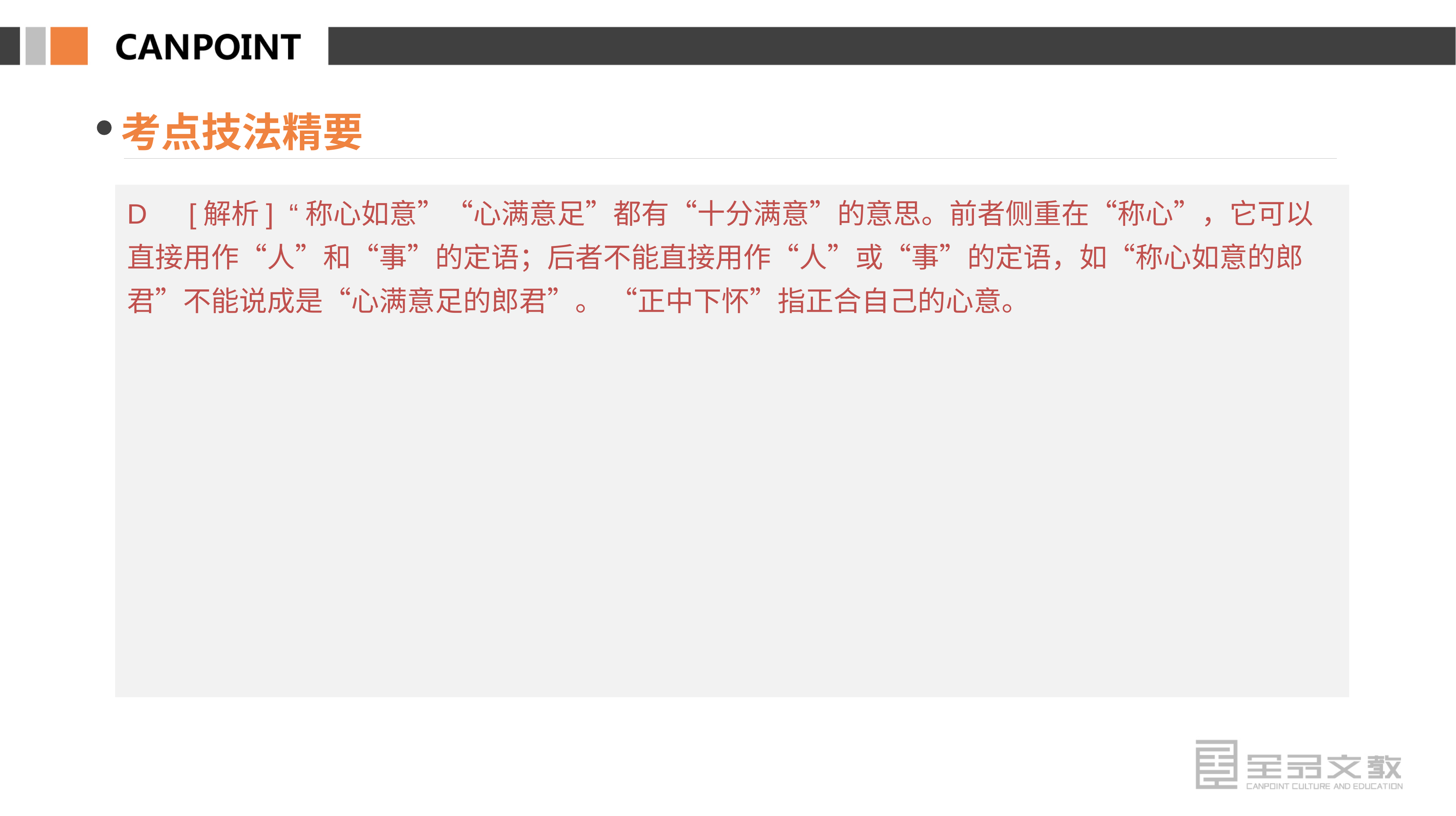

考点技法精要

D　[解析]  “称心如意”“心满意足”都有“十分满意”的意思。前者侧重在“称心”，它可以直接用作“人”和“事”的定语；后者不能直接用作“人”或“事”的定语，如“称心如意的郎君”不能说成是“心满意足的郎君”。 “正中下怀”指正合自己的心意。